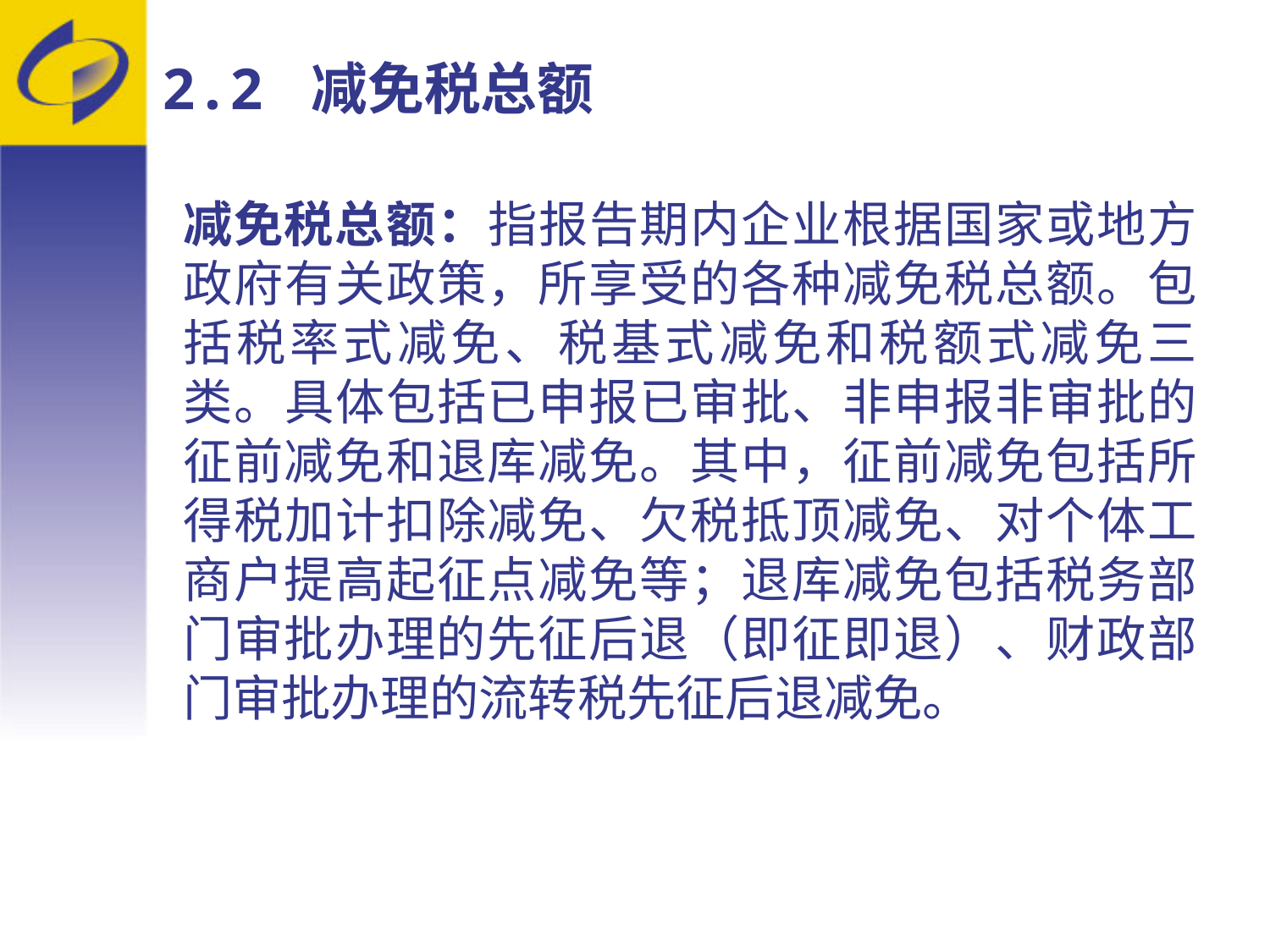

2.2 减免税总额
减免税总额：指报告期内企业根据国家或地方政府有关政策，所享受的各种减免税总额。包括税率式减免、税基式减免和税额式减免三类。具体包括已申报已审批、非申报非审批的征前减免和退库减免。其中，征前减免包括所得税加计扣除减免、欠税抵顶减免、对个体工商户提高起征点减免等；退库减免包括税务部门审批办理的先征后退（即征即退）、财政部门审批办理的流转税先征后退减免。